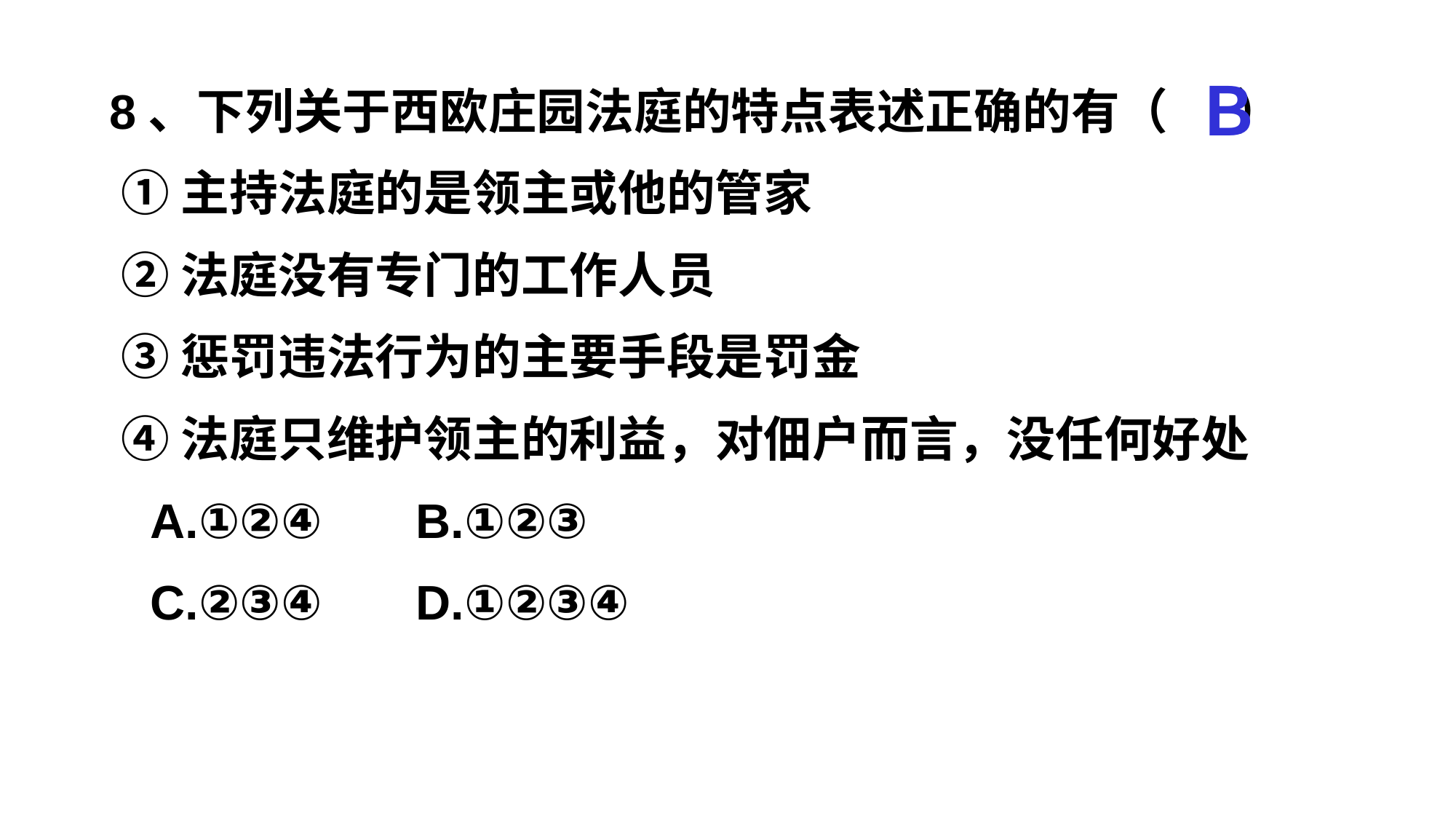

8、下列关于西欧庄园法庭的特点表述正确的有（      ）
 ①主持法庭的是领主或他的管家
 ②法庭没有专门的工作人员
 ③惩罚违法行为的主要手段是罚金
 ④法庭只维护领主的利益，对佃户而言，没任何好处
   A.①②④       B.①②③
   C.②③④       D.①②③④
Ｂ